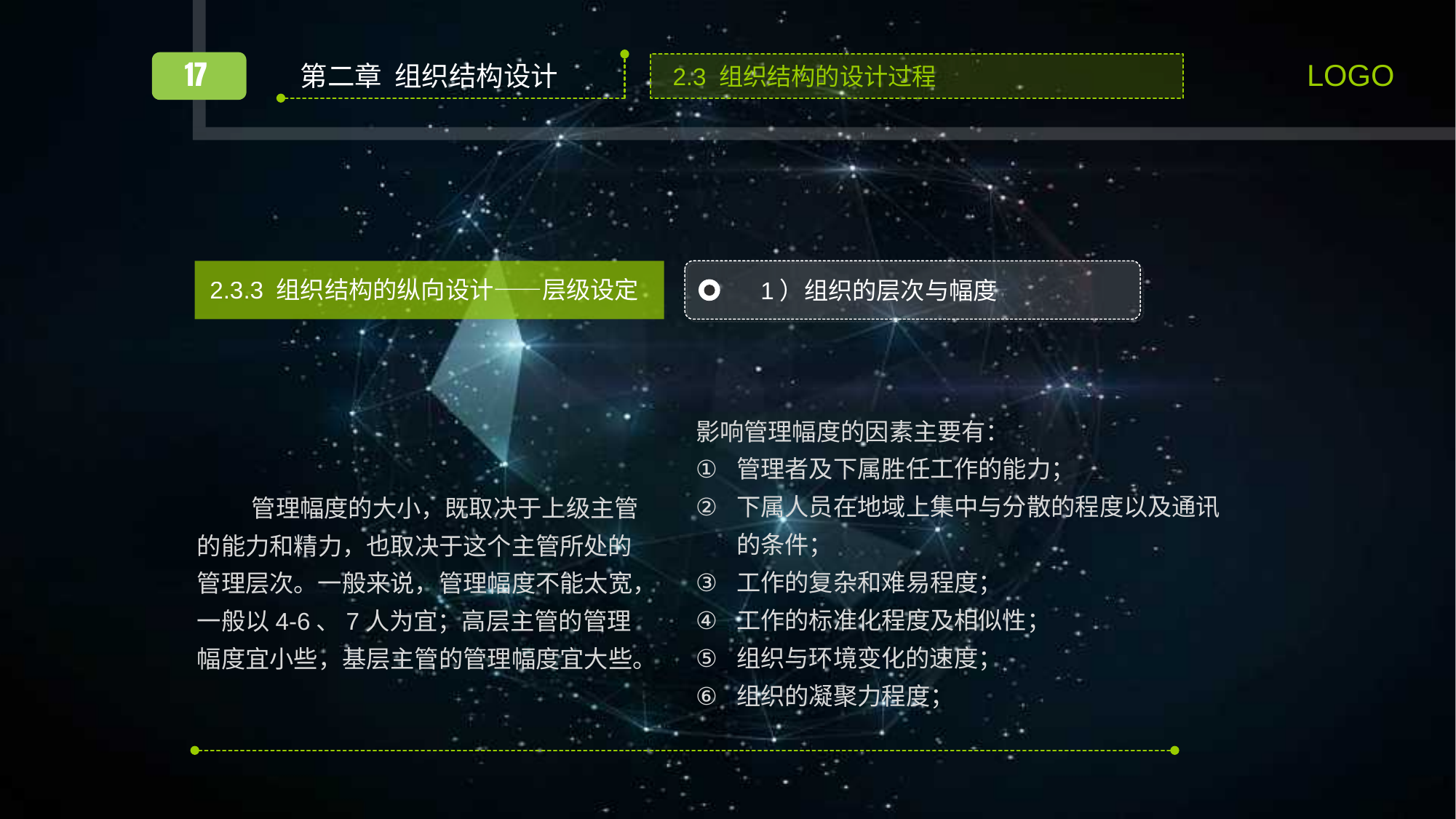

1）组织的层次与幅度

影响管理幅度的因素主要有：
管理者及下属胜任工作的能力；
下属人员在地域上集中与分散的程度以及通讯的条件；
工作的复杂和难易程度；
工作的标准化程度及相似性；
组织与环境变化的速度；
组织的凝聚力程度；
管理幅度的大小，既取决于上级主管的能力和精力，也取决于这个主管所处的管理层次。一般来说，管理幅度不能太宽，一般以4-6、7人为宜；高层主管的管理幅度宜小些，基层主管的管理幅度宜大些。